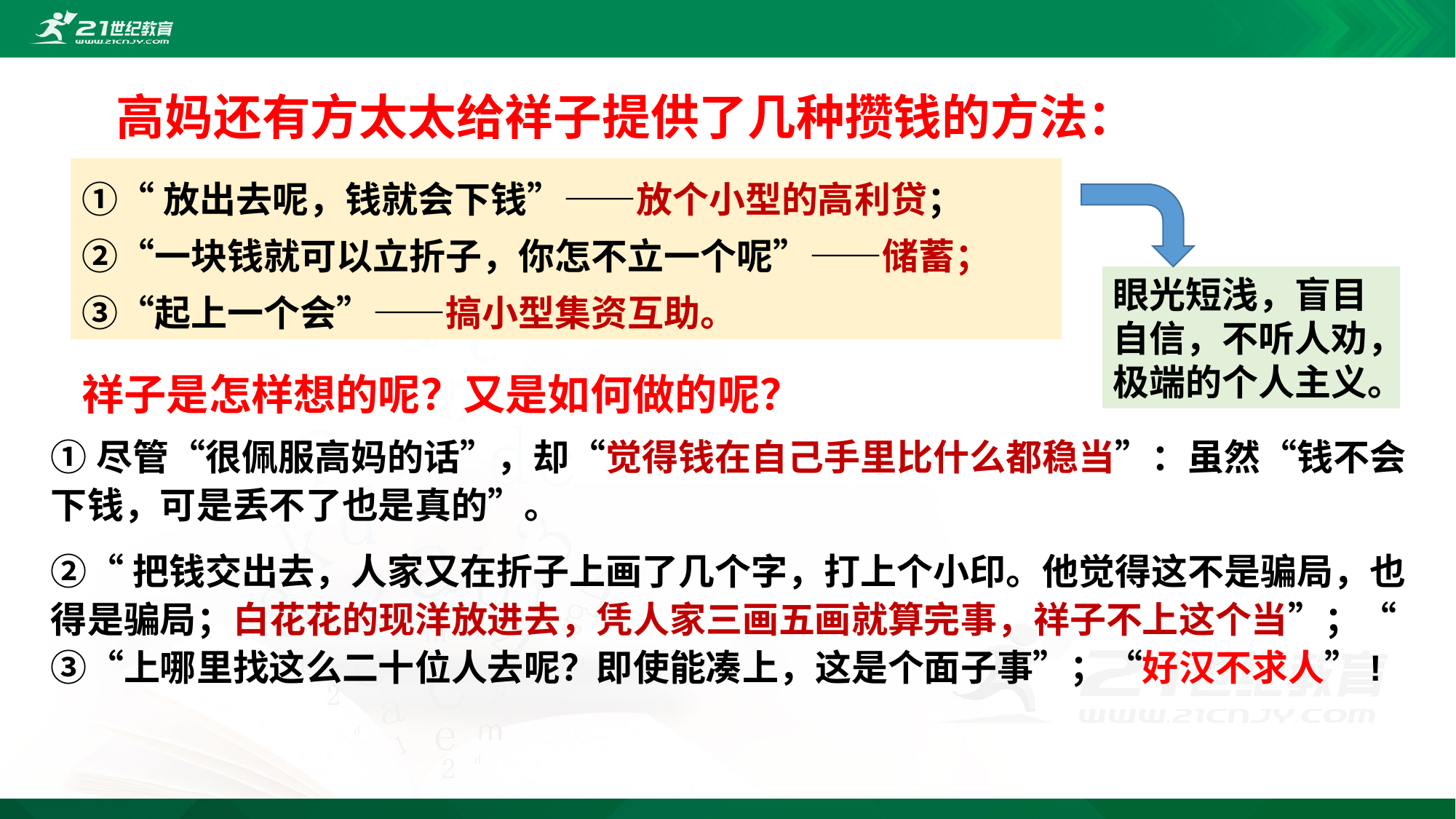

高妈还有方太太给祥子提供了几种攒钱的方法：
①“放出去呢，钱就会下钱”——放个小型的高利贷； 
②“一块钱就可以立折子，你怎不立一个呢”——储蓄； 
③“起上一个会”——搞小型集资互助。

眼光短浅，盲目自信，不听人劝，极端的个人主义。
祥子是怎样想的呢？又是如何做的呢？
①尽管“很佩服高妈的话”，却“觉得钱在自己手里比什么都稳当”：虽然“钱不会下钱，可是丢不了也是真的”。
②“把钱交出去，人家又在折子上画了几个字，打上个小印。他觉得这不是骗局，也得是骗局；白花花的现洋放进去，凭人家三画五画就算完事，祥子不上这个当”；“
③“上哪里找这么二十位人去呢？即使能凑上，这是个面子事”；“好汉不求人”!